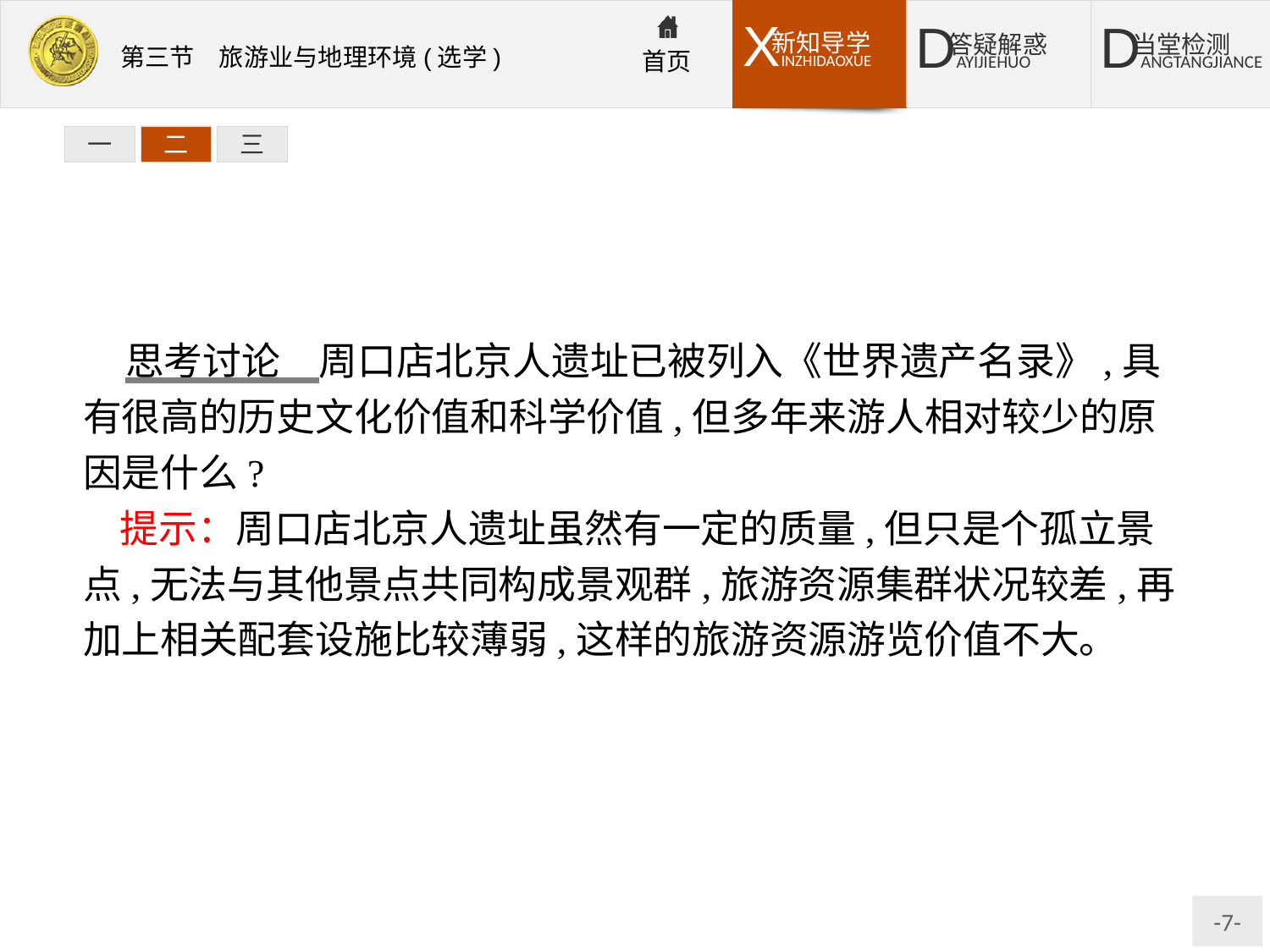

一
二
三
思考讨论　周口店北京人遗址已被列入《世界遗产名录》,具有很高的历史文化价值和科学价值,但多年来游人相对较少的原因是什么?
提示：周口店北京人遗址虽然有一定的质量,但只是个孤立景点,无法与其他景点共同构成景观群,旅游资源集群状况较差,再加上相关配套设施比较薄弱,这样的旅游资源游览价值不大。